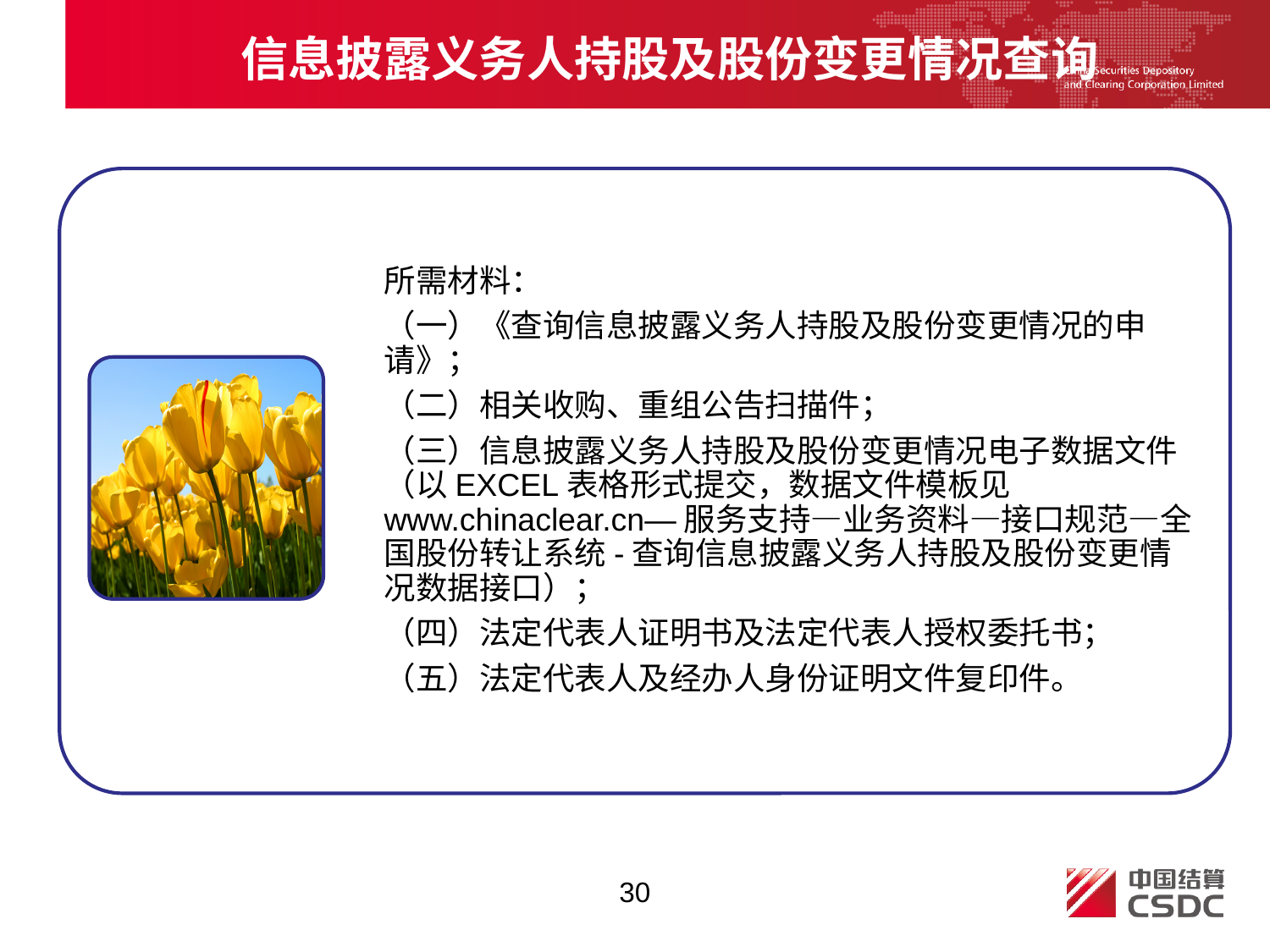

信息披露义务人持股及股份变更情况查询
所需材料：
（一）《查询信息披露义务人持股及股份变更情况的申请》；
（二）相关收购、重组公告扫描件；
（三）信息披露义务人持股及股份变更情况电子数据文件（以EXCEL表格形式提交，数据文件模板见www.chinaclear.cn—服务支持—业务资料—接口规范—全国股份转让系统-查询信息披露义务人持股及股份变更情况数据接口）；
（四）法定代表人证明书及法定代表人授权委托书；
（五）法定代表人及经办人身份证明文件复印件。
30